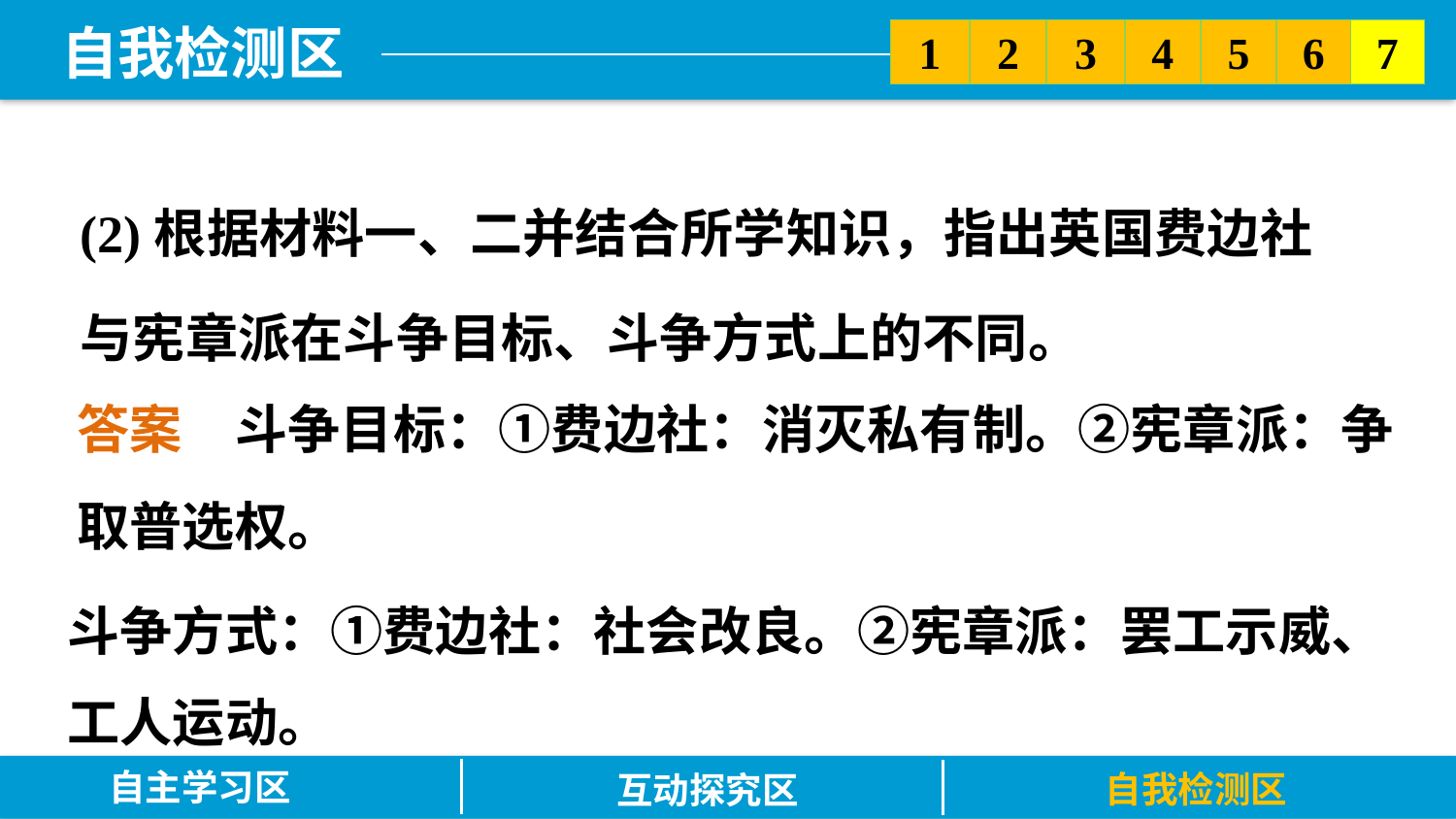

5
6
2
3
7
1
4
(2)根据材料一、二并结合所学知识，指出英国费边社与宪章派在斗争目标、斗争方式上的不同。
答案　斗争目标：①费边社：消灭私有制。②宪章派：争取普选权。
斗争方式：①费边社：社会改良。②宪章派：罢工示威、工人运动。
自主学习区
自我检测区
互动探究区